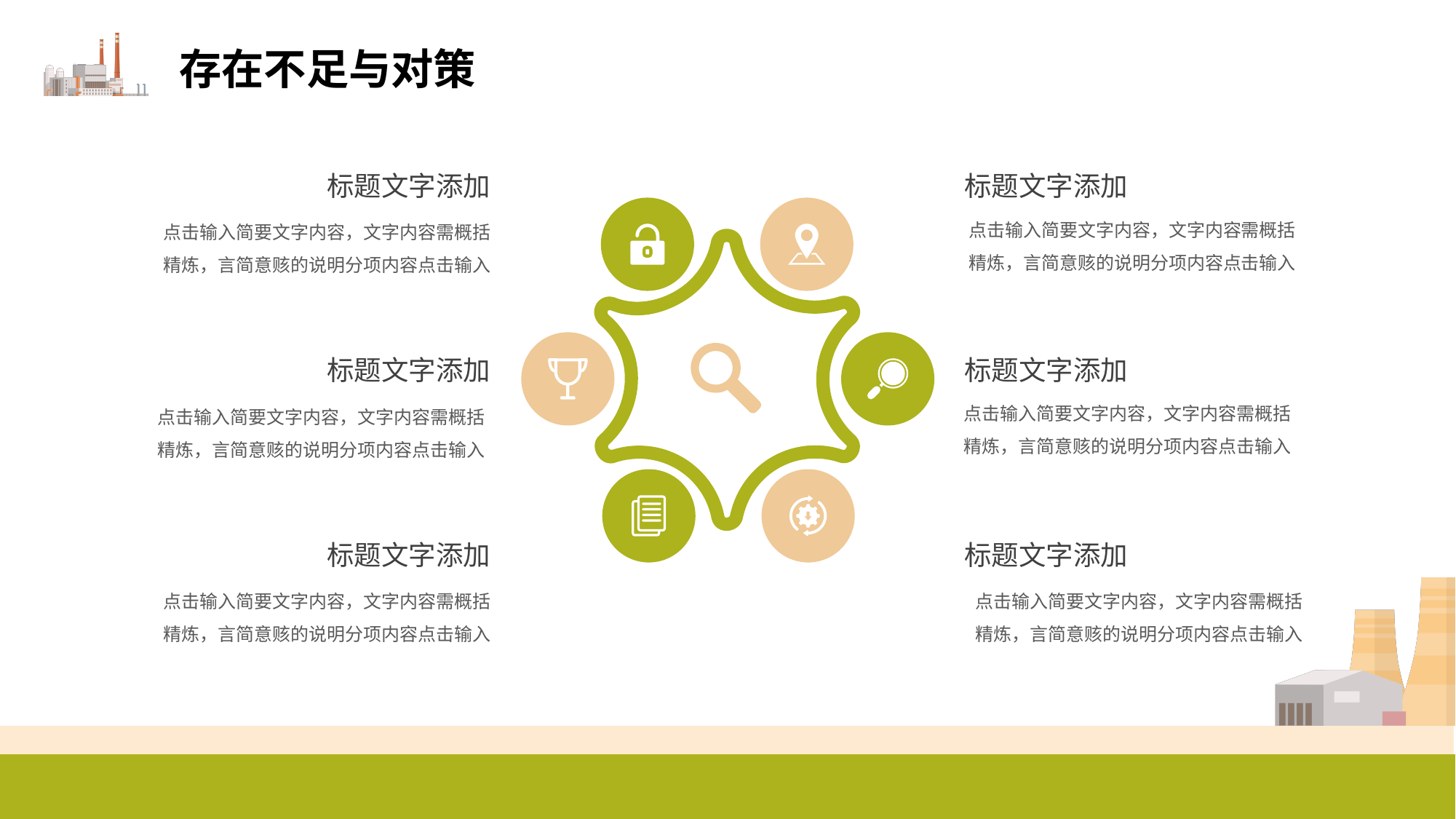

存在不足与对策
标题文字添加
点击输入简要文字内容，文字内容需概括精炼，言简意赅的说明分项内容点击输入
标题文字添加

点击输入简要文字内容，文字内容需概括精炼，言简意赅的说明分项内容点击输入

标题文字添加
标题文字添加

点击输入简要文字内容，文字内容需概括精炼，言简意赅的说明分项内容点击输入
点击输入简要文字内容，文字内容需概括精炼，言简意赅的说明分项内容点击输入

标题文字添加
标题文字添加
点击输入简要文字内容，文字内容需概括精炼，言简意赅的说明分项内容点击输入
点击输入简要文字内容，文字内容需概括精炼，言简意赅的说明分项内容点击输入